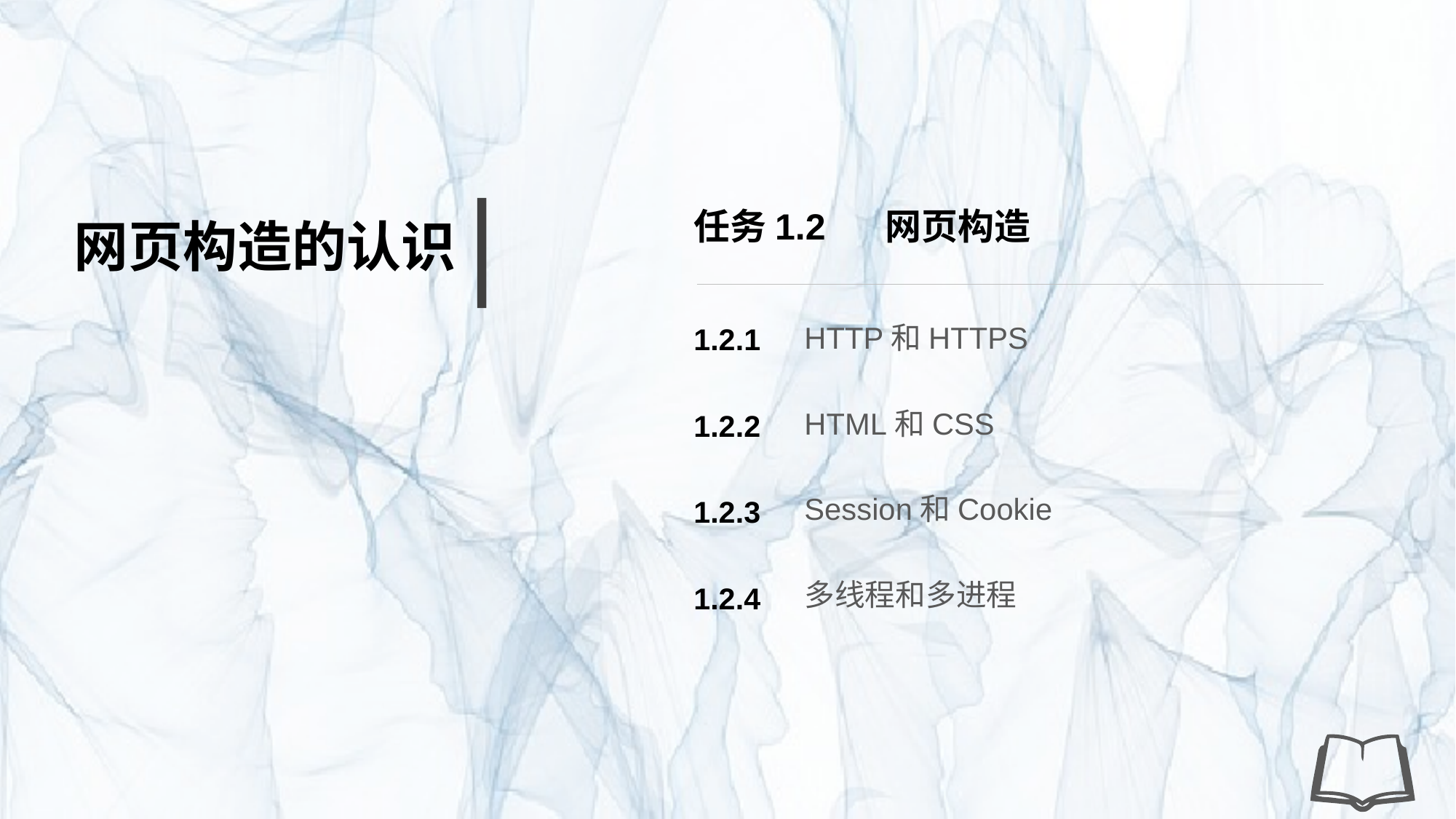

任务1.2     网页构造
网页构造的认识
HTTP和HTTPS
1.2.1
HTML和CSS
1.2.2
Session和Cookie
1.2.3
多线程和多进程
1.2.4

18